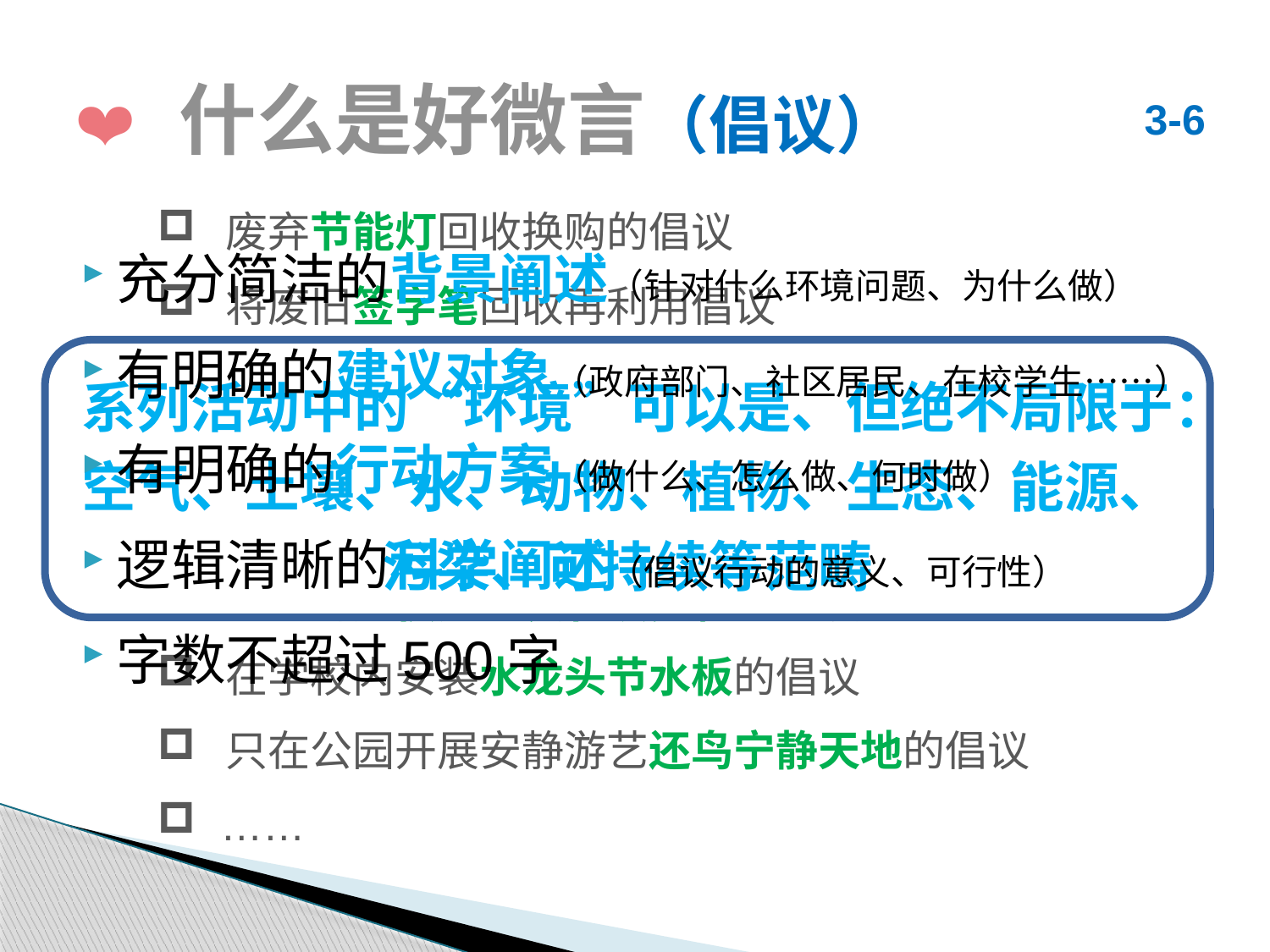

❤  什么是好微言（倡议）
3-6
  废弃节能灯回收换购的倡议
  将废旧签字笔回收再利用倡议
  “让北京的树坑绿起来”的倡议
  在北京市推广建筑物墙面垂直绿化的倡议
  用可食用冰棍棒替代木质冰棍棒的倡议
  重复利用快递包装和填充物的倡议
  在学校内安装水龙头节水板的倡议
  只在公园开展安静游艺还鸟宁静天地的倡议
  ……
充分简洁的背景阐述（针对什么环境问题、为什么做）
有明确的建议对象（政府部门、社区居民、在校学生……）
有明确的行动方案（做什么、怎么做、何时做）
逻辑清晰的科学阐述（倡议行动的意义、可行性）
字数不超过500字
系列活动中的“环境”可以是、但绝不局限于：空气、土壤、水、动物、植物、生态、能源、污染、可持续等范畴